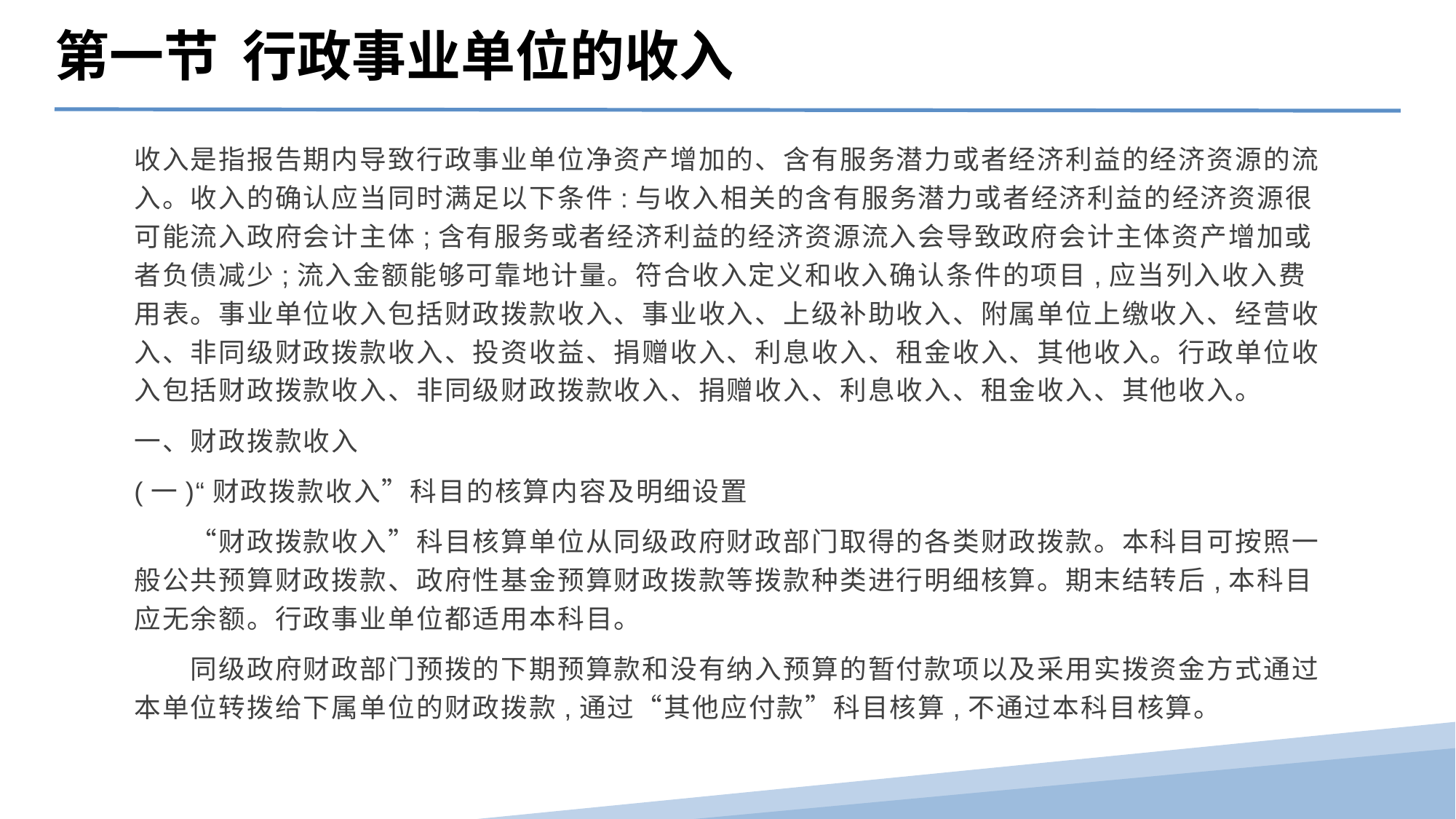

第一节  行政事业单位的收入
收入是指报告期内导致行政事业单位净资产增加的、含有服务潜力或者经济利益的经济资源的流入。收入的确认应当同时满足以下条件:与收入相关的含有服务潜力或者经济利益的经济资源很可能流入政府会计主体;含有服务或者经济利益的经济资源流入会导致政府会计主体资产增加或者负债减少;流入金额能够可靠地计量。符合收入定义和收入确认条件的项目,应当列入收入费用表。事业单位收入包括财政拨款收入、事业收入、上级补助收入、附属单位上缴收入、经营收入、非同级财政拨款收入、投资收益、捐赠收入、利息收入、租金收入、其他收入。行政单位收入包括财政拨款收入、非同级财政拨款收入、捐赠收入、利息收入、租金收入、其他收入。
一、财政拨款收入
(一)“财政拨款收入”科目的核算内容及明细设置
　　“财政拨款收入”科目核算单位从同级政府财政部门取得的各类财政拨款。本科目可按照一般公共预算财政拨款、政府性基金预算财政拨款等拨款种类进行明细核算。期末结转后,本科目应无余额。行政事业单位都适用本科目。
　　同级政府财政部门预拨的下期预算款和没有纳入预算的暂付款项以及采用实拨资金方式通过本单位转拨给下属单位的财政拨款,通过“其他应付款”科目核算,不通过本科目核算。